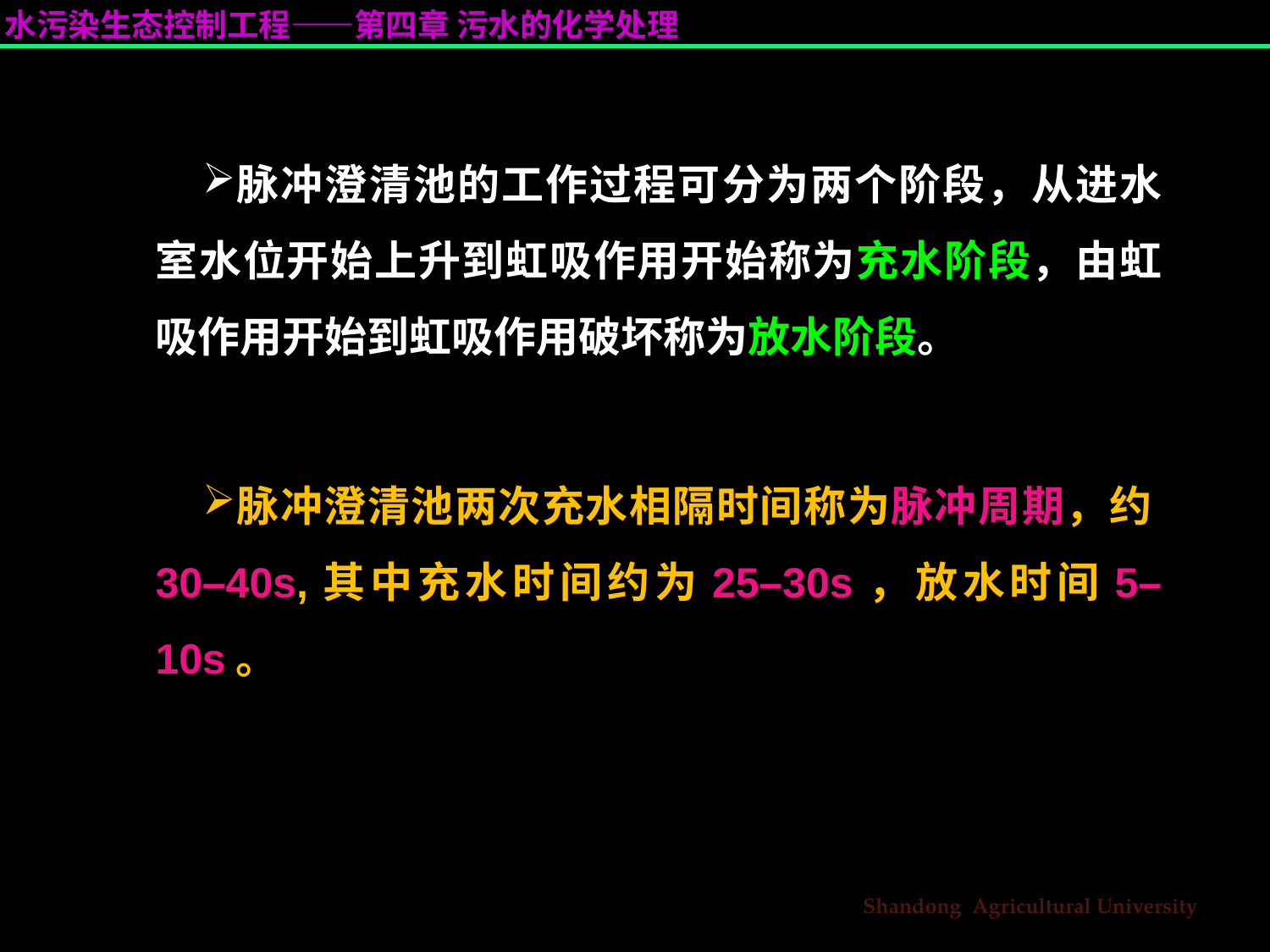

脉冲澄清池的工作过程可分为两个阶段，从进水室水位开始上升到虹吸作用开始称为充水阶段，由虹吸作用开始到虹吸作用破坏称为放水阶段。

脉冲澄清池两次充水相隔时间称为脉冲周期，约30–40s,其中充水时间约为25–30s，放水时间5–10s。